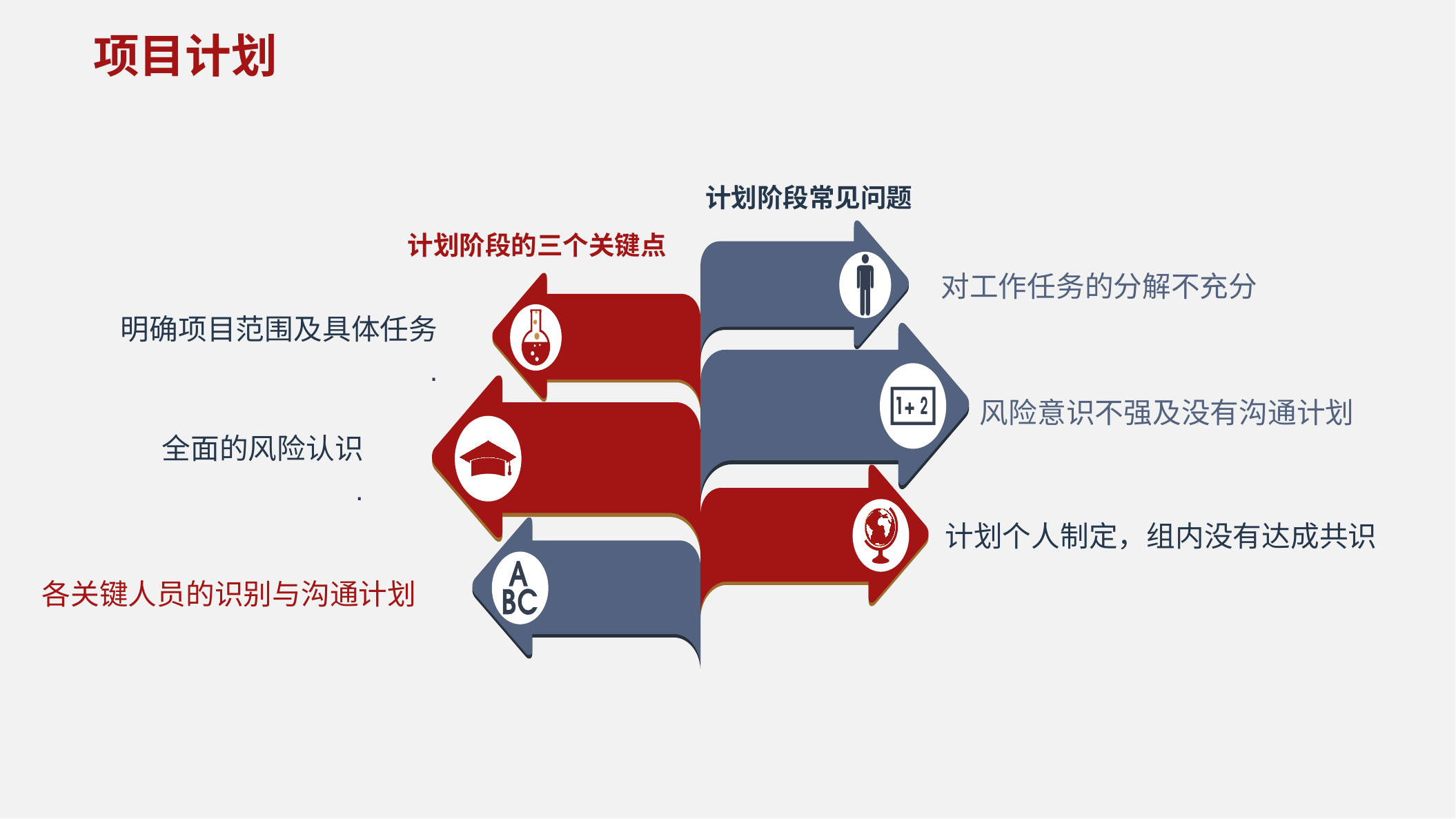

项目计划
计划阶段常见问题
计划阶段的三个关键点

对工作任务的分解不充分
明确项目范围及具体任务
.
风险意识不强及没有沟通计划
全面的风险认识
.
计划个人制定，组内没有达成共识
各关键人员的识别与沟通计划